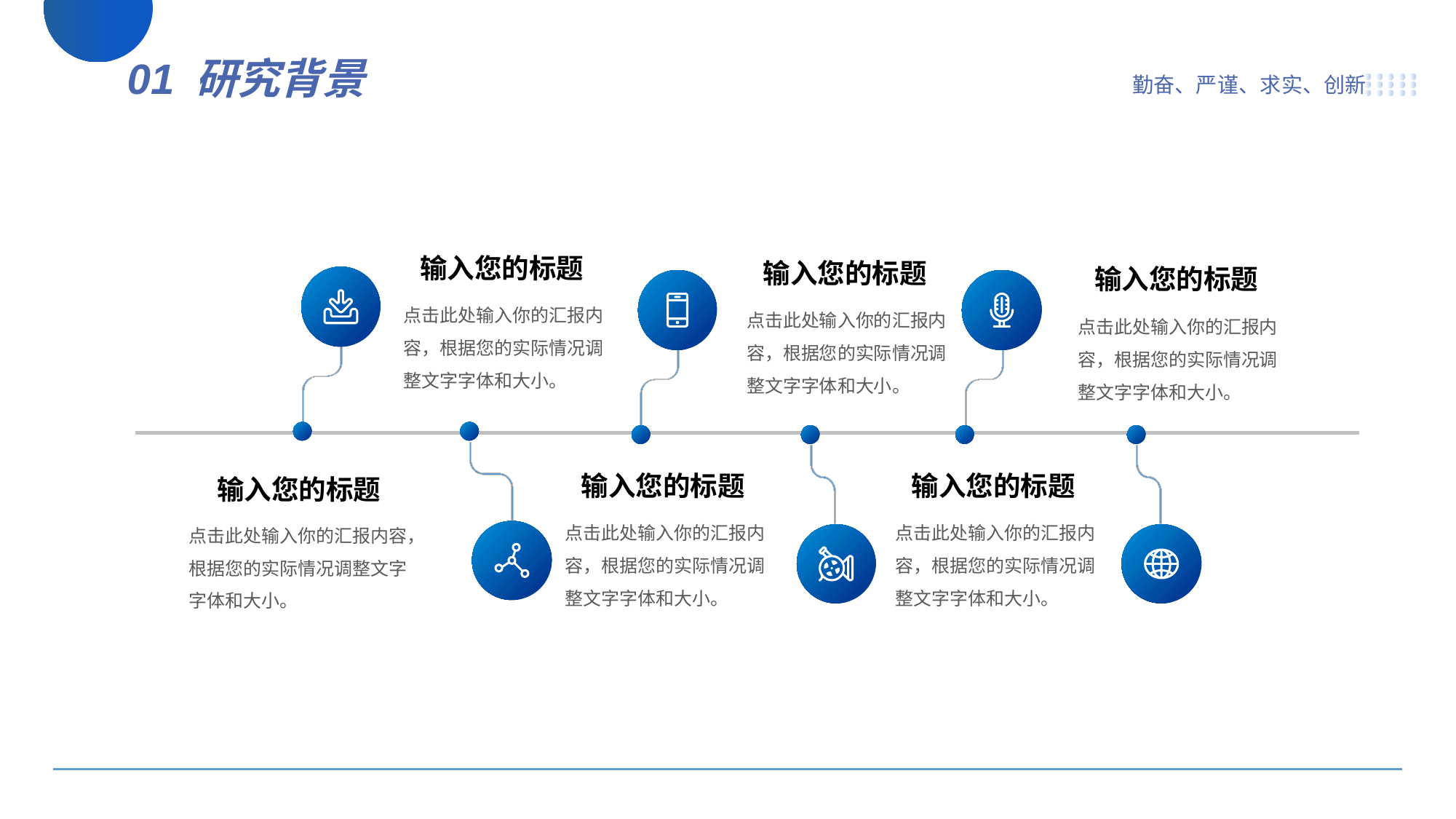

01
研究背景
勤奋、严谨、求实、创新

输入您的标题
输入您的标题
输入您的标题

点击此处输入你的汇报内容，根据您的实际情况调整文字字体和大小。

点击此处输入你的汇报内容，根据您的实际情况调整文字字体和大小。
点击此处输入你的汇报内容，根据您的实际情况调整文字字体和大小。

输入您的标题
输入您的标题
输入您的标题
点击此处输入你的汇报内容，根据您的实际情况调整文字字体和大小。
点击此处输入你的汇报内容，根据您的实际情况调整文字字体和大小。
点击此处输入你的汇报内容，根据您的实际情况调整文字字体和大小。